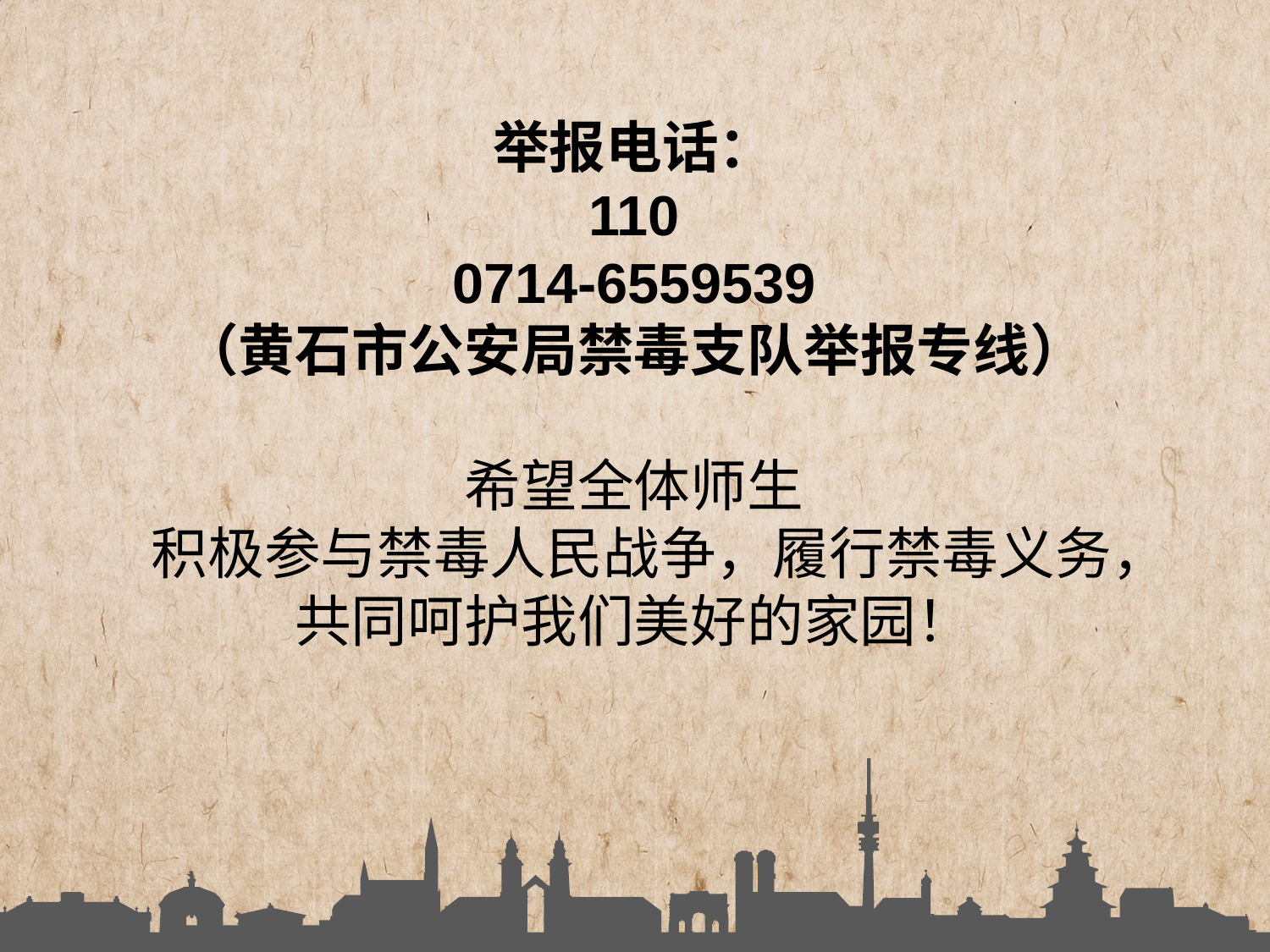

举报电话：
110
0714-6559539
（黄石市公安局禁毒支队举报专线）

希望全体师生
   积极参与禁毒人民战争，履行禁毒义务，共同呵护我们美好的家园！